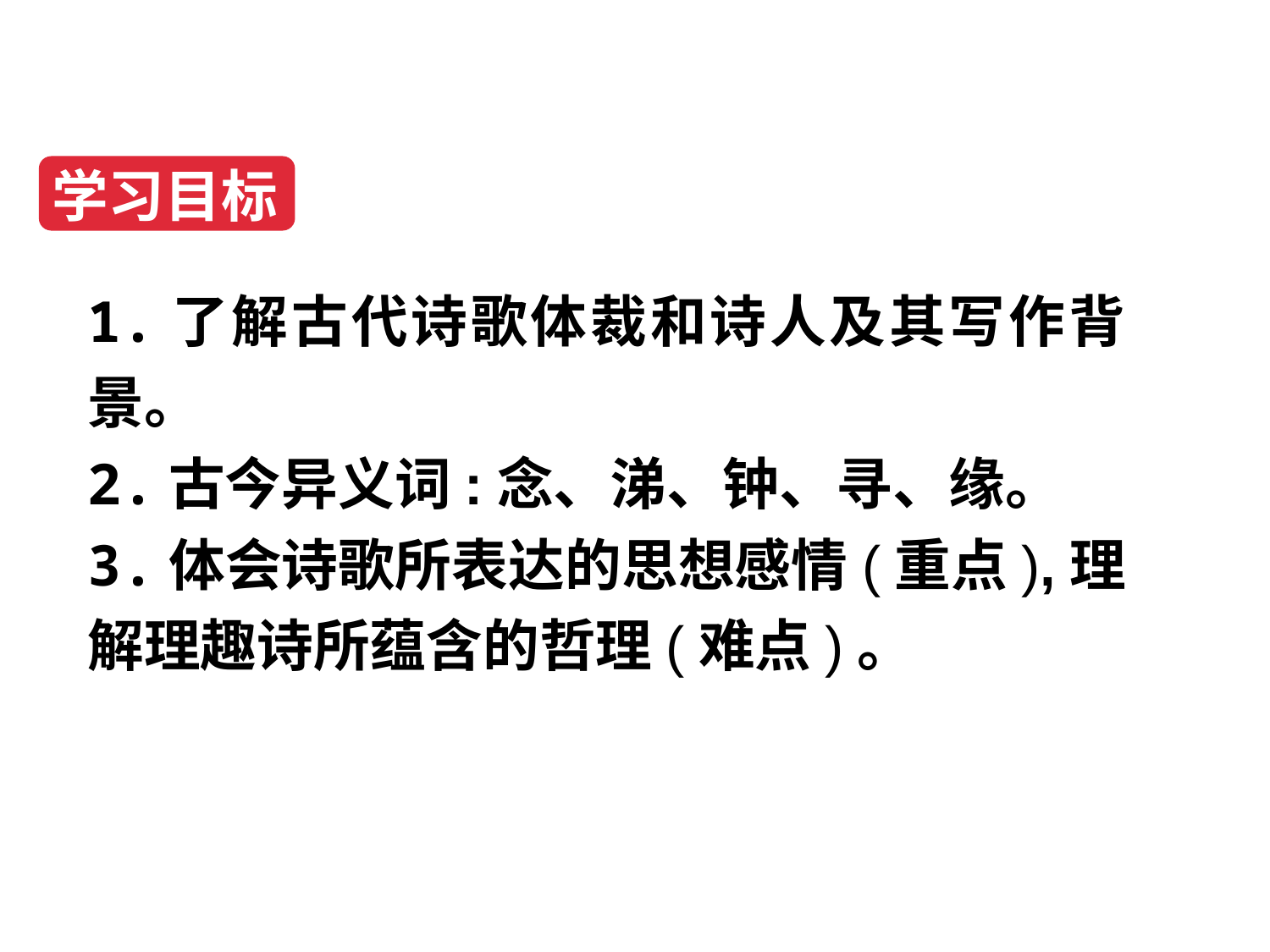

学习目标
1.了解古代诗歌体裁和诗人及其写作背景。
2.古今异义词:念、涕、钟、寻、缘。
3.体会诗歌所表达的思想感情(重点),理解理趣诗所蕴含的哲理(难点)。